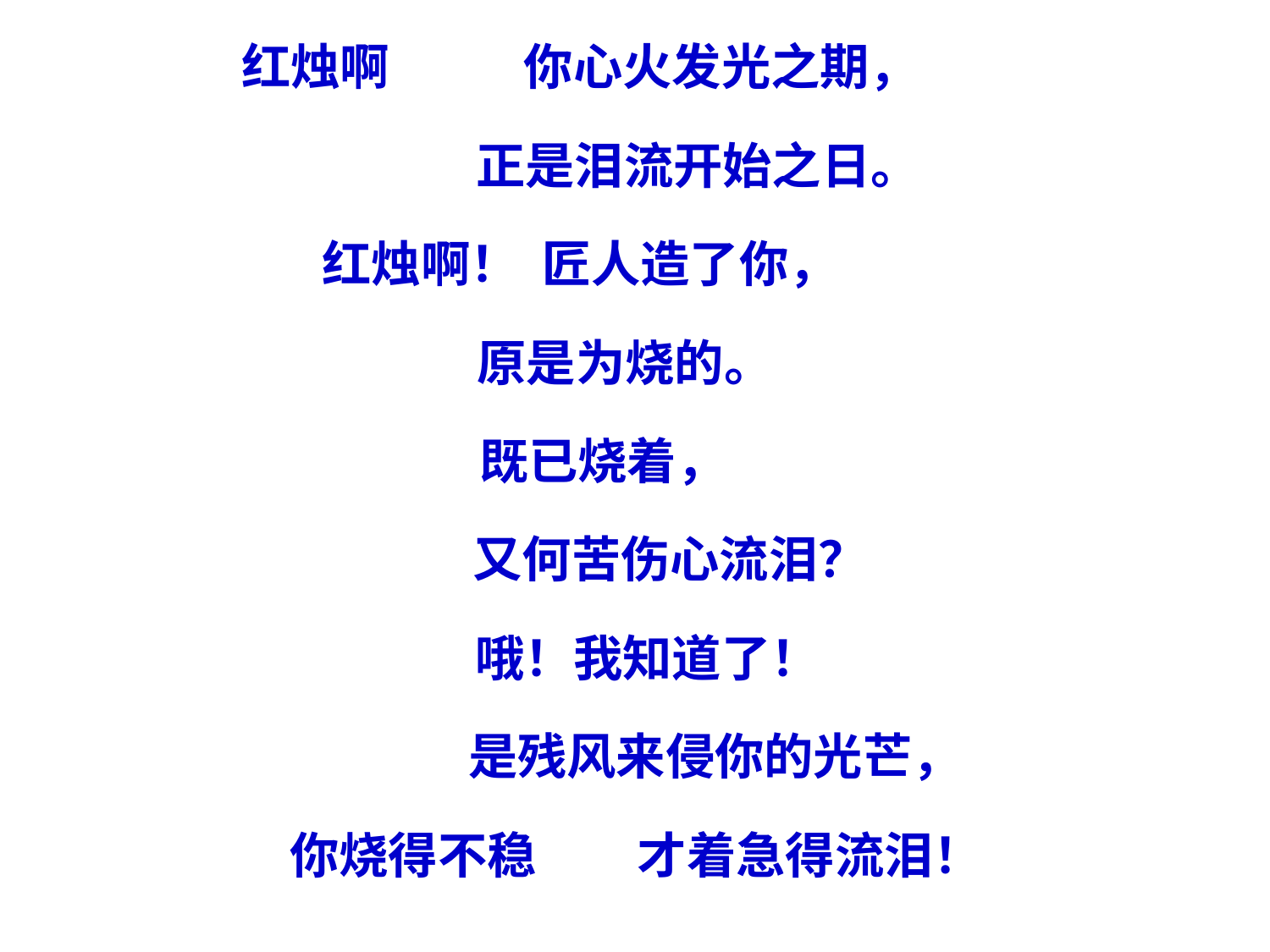

红烛啊            你心火发光之期，
                    正是泪流开始之日。
红烛啊！  匠人造了你，
       原是为烧的。
   既已烧着，
               又何苦伤心流泪？
           哦！我知道了！
                       是残风来侵你的光芒，
         你烧得不稳         才着急得流泪！